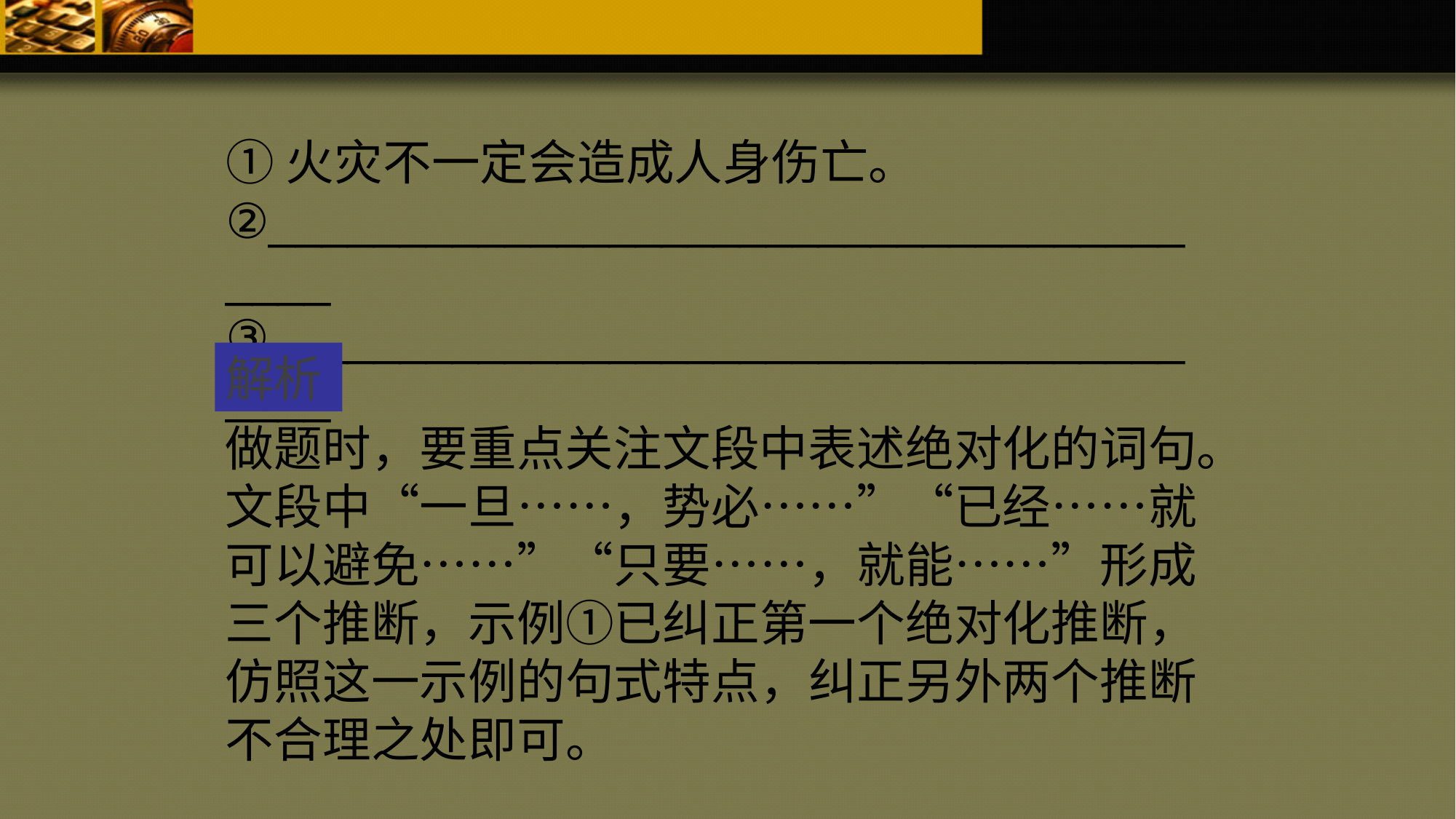

①火灾不一定会造成人身伤亡。
②_______________________________________
③_______________________________________
解析
做题时，要重点关注文段中表述绝对化的词句。文段中“一旦……，势必……”“已经……就可以避免……”“只要……，就能……”形成三个推断，示例①已纠正第一个绝对化推断，仿照这一示例的句式特点，纠正另外两个推断不合理之处即可。